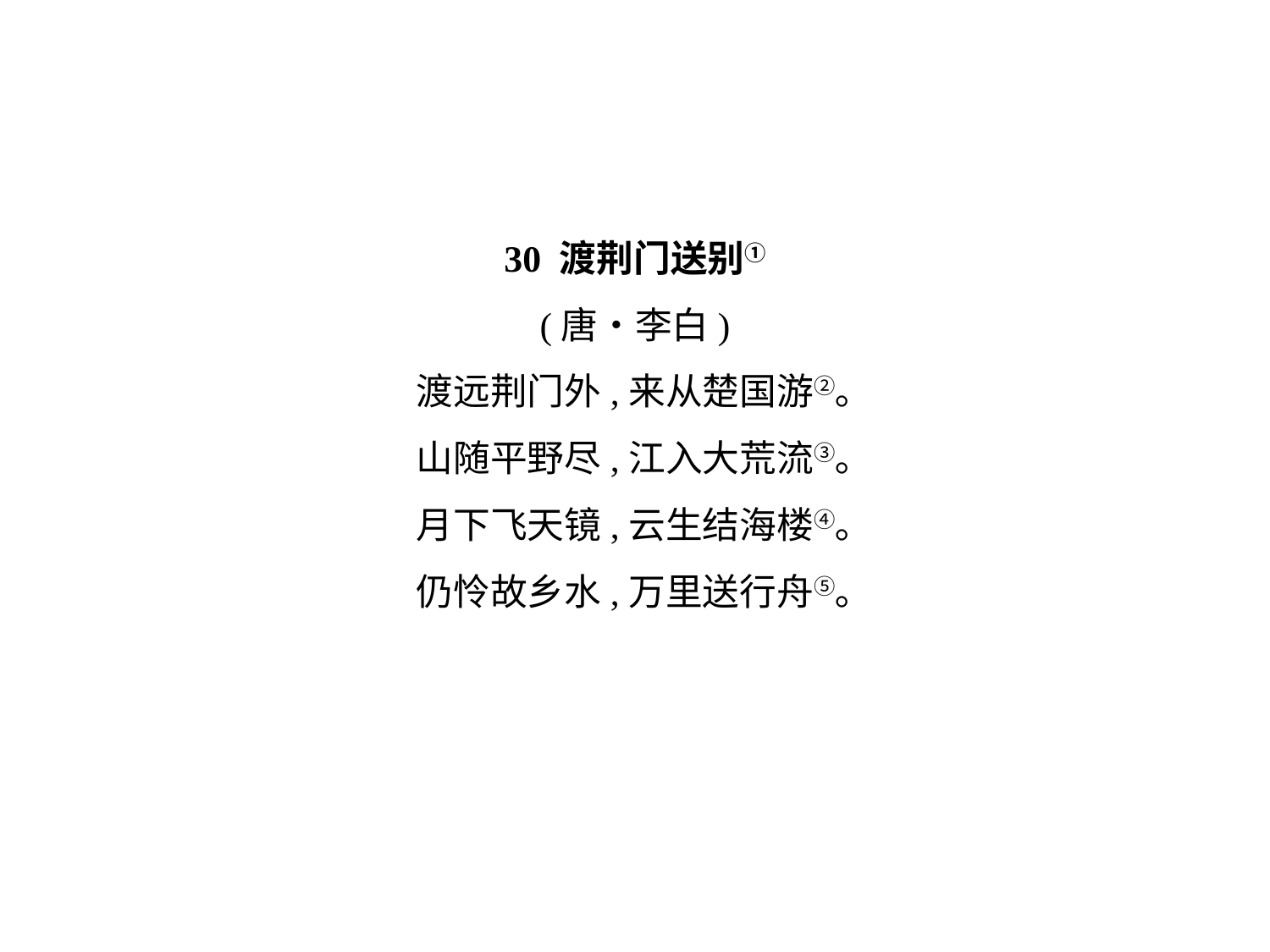

30 渡荆门送别①
(唐•李白)
渡远荆门外,来从楚国游②｡
山随平野尽,江入大荒流③｡
月下飞天镜,云生结海楼④｡
仍怜故乡水,万里送行舟⑤｡